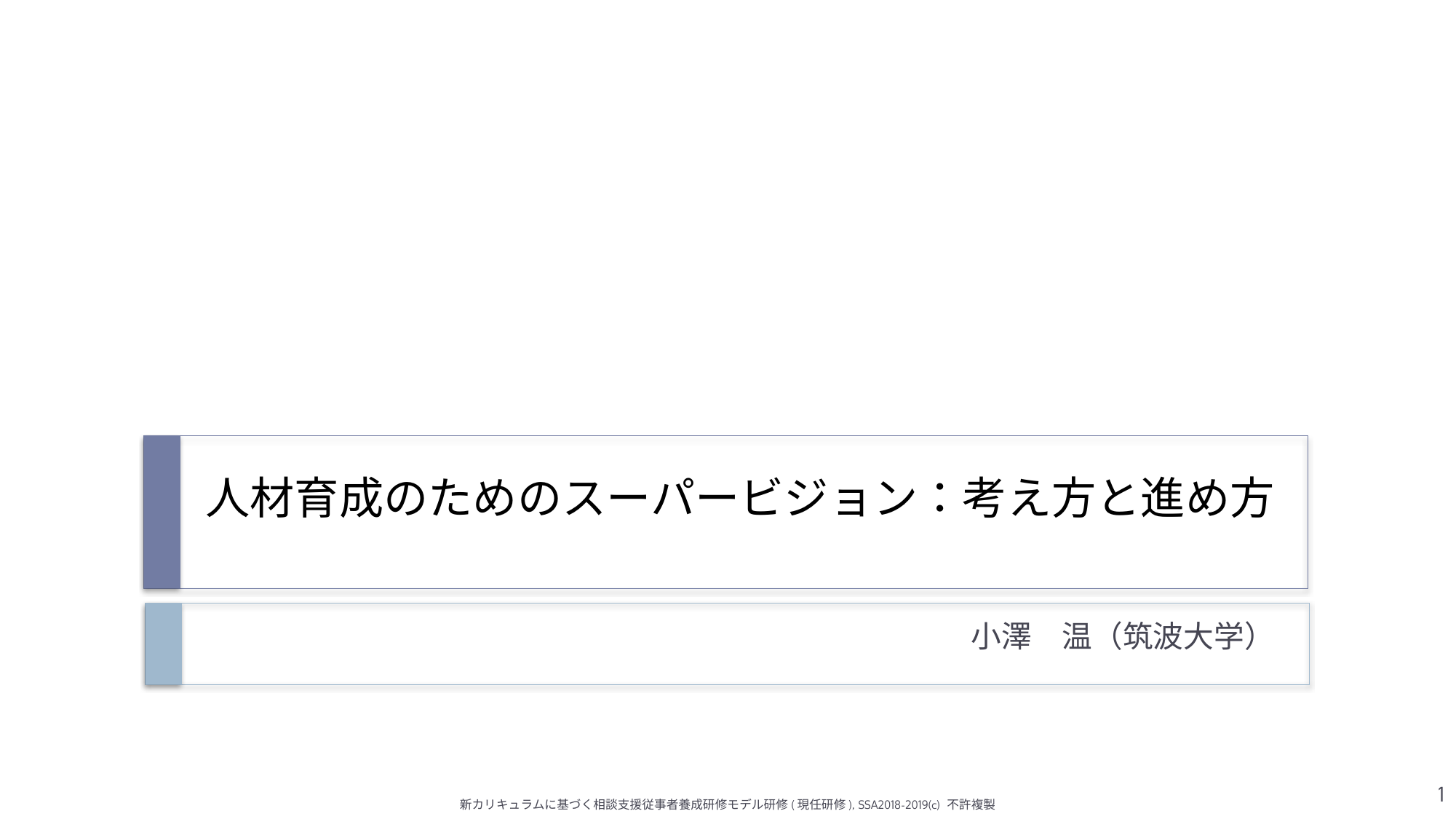

# 人材育成のためのスーパービジョン：考え方と進め方
小澤　温（筑波大学）
1
新カリキュラムに基づく相談支援従事者養成研修モデル研修(現任研修), SSA2018-2019(c) 不許複製